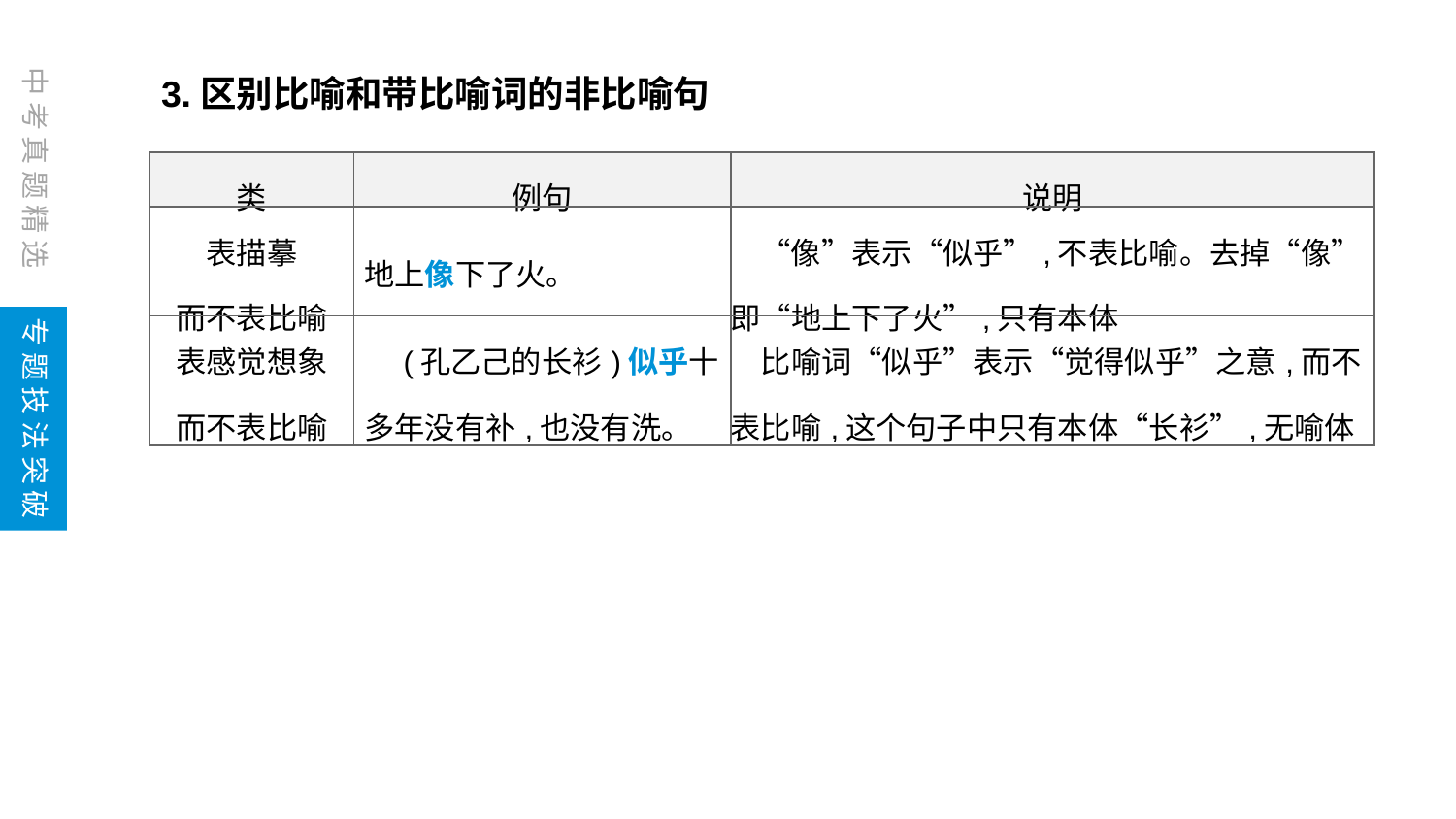

中考真题精选
3.区别比喻和带比喻词的非比喻句
| 类 | 例句 | 说明 |
| --- | --- | --- |
| 表描摹 而不表比喻 | 地上像下了火。 | “像”表示“似乎”,不表比喻。去掉“像”即“地上下了火”,只有本体 |
| 表感觉想象 而不表比喻 | (孔乙己的长衫)似乎十多年没有补,也没有洗。 | 比喻词“似乎”表示“觉得似乎”之意,而不表比喻,这个句子中只有本体“长衫”,无喻体 |

专题技法突破